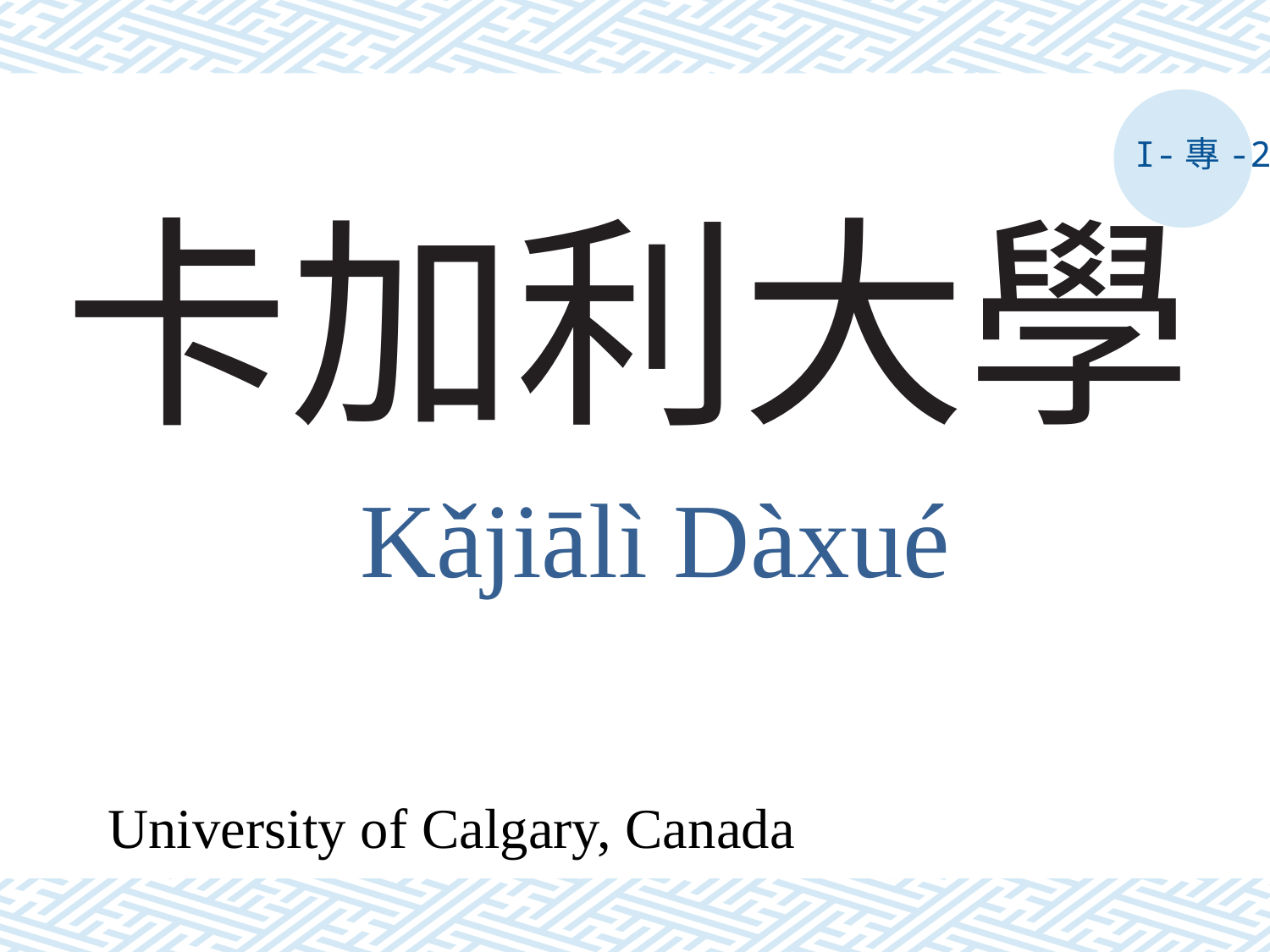

I-專-2

# 卡加利大學
Kǎjiālì Dàxué
University of Calgary, Canada